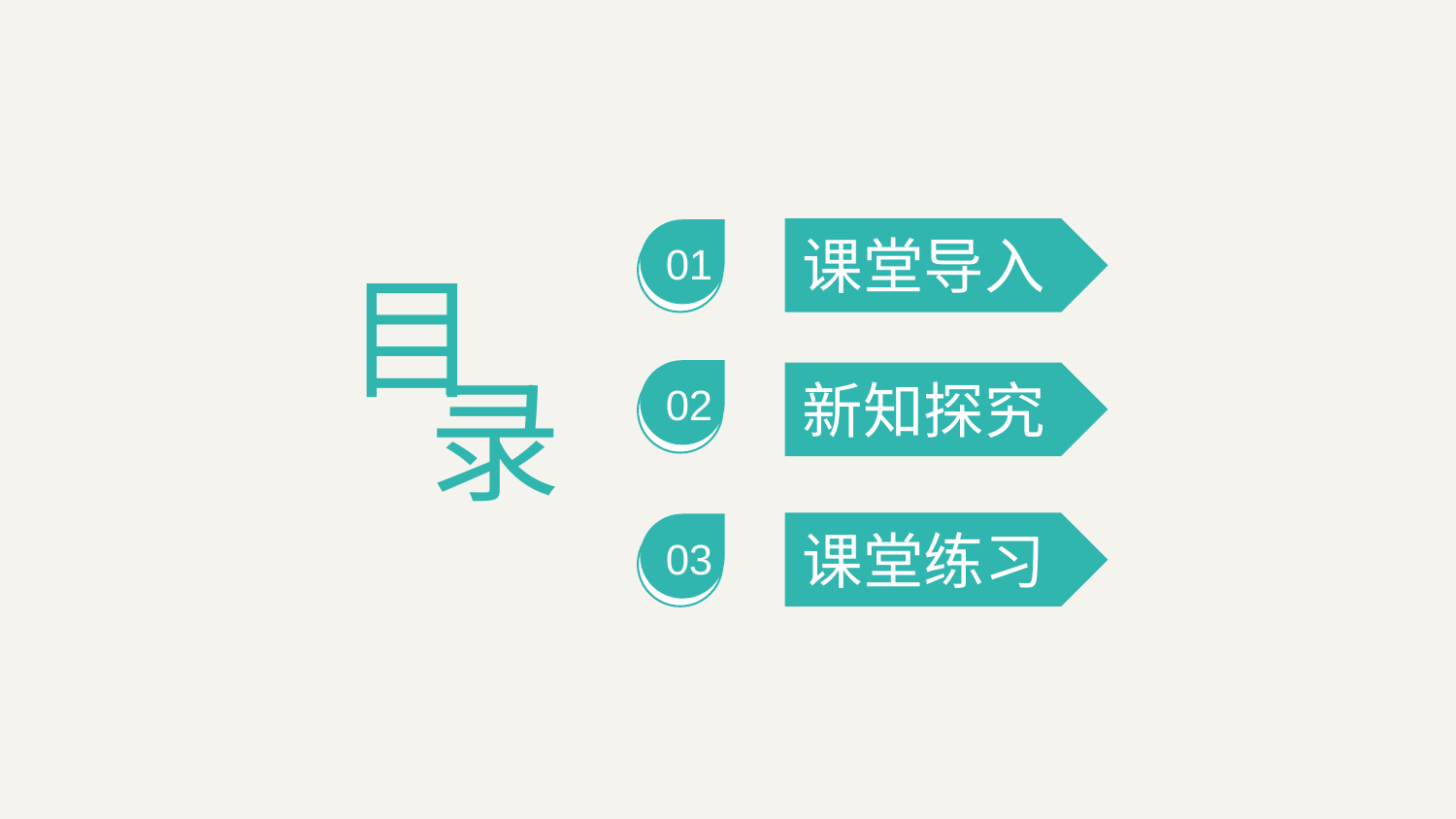

BY YUSHEN

01

课堂导入
目
录

02

新知探究

03

课堂练习
课堂练习